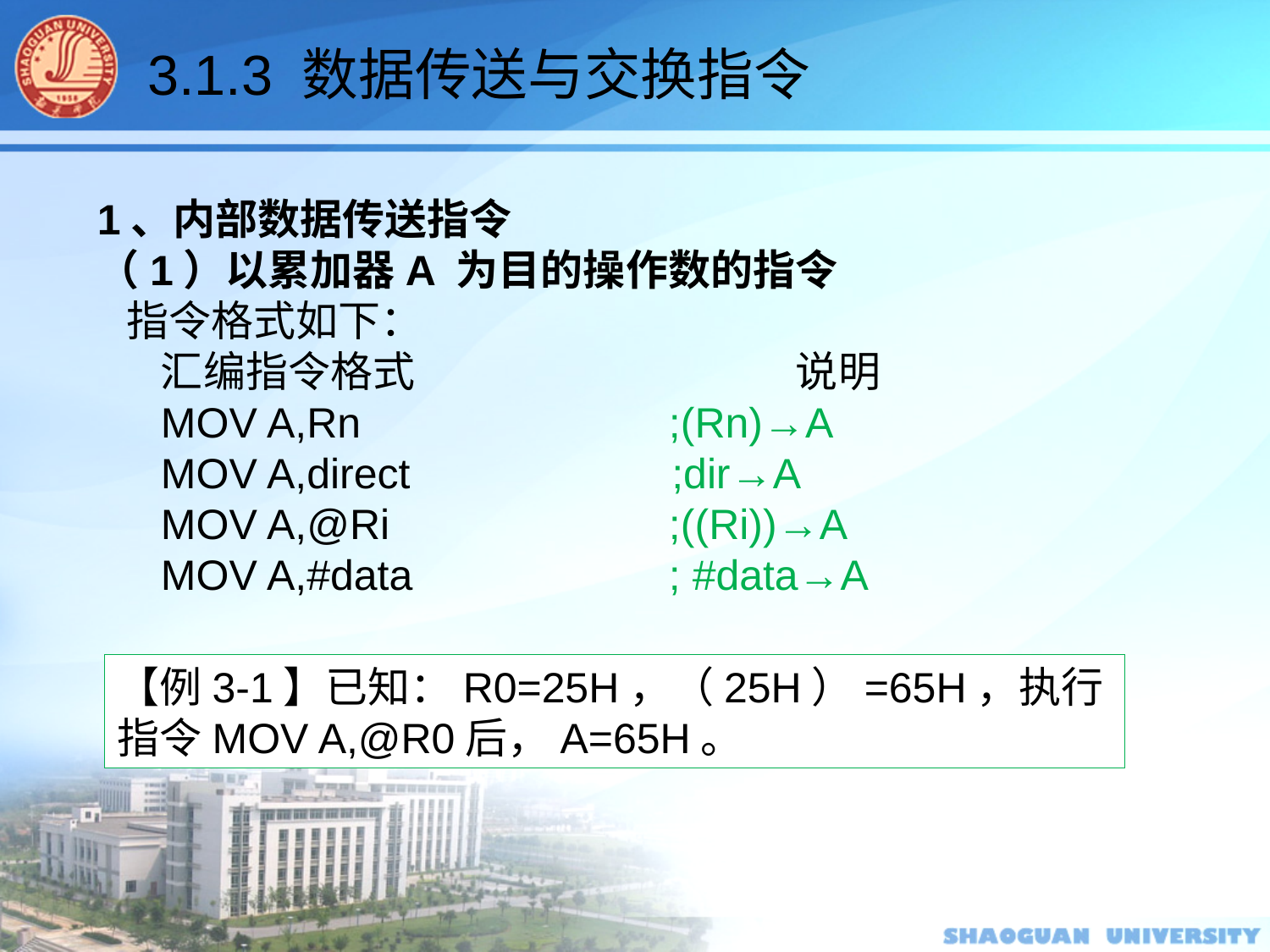

3.1.3 数据传送与交换指令
1、内部数据传送指令
（1）以累加器A 为目的操作数的指令
  指令格式如下：
汇编指令格式			说明
MOV A,Rn			;(Rn)→A
MOV A,direct		           ;dir→A
MOV A,@Ri			;((Ri))→A
MOV A,#data			; #data→A

【例3-1】已知：R0=25H，（25H）=65H，执行指令MOV A,@R0后，A=65H。